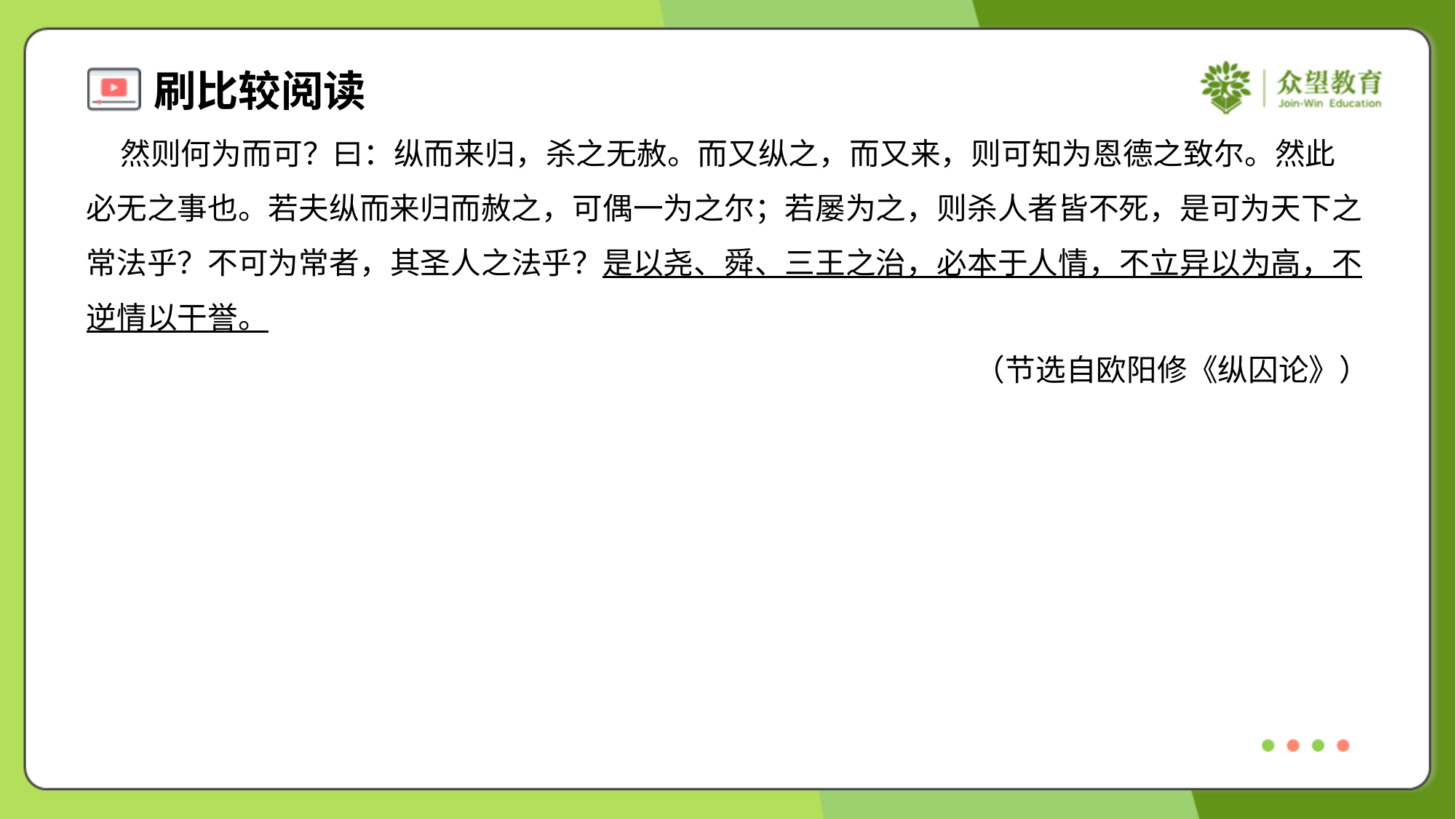

然则何为而可？曰：纵而来归，杀之无赦。而又纵之，而又来，则可知为恩德之致尔。然此
必无之事也。若夫纵而来归而赦之，可偶一为之尔；若屡为之，则杀人者皆不死，是可为天下之
常法乎？不可为常者，其圣人之法乎？是以尧、舜、三王之治，必本于人情，不立异以为高，不
逆情以干誉。
（节选自欧阳修《纵囚论》）